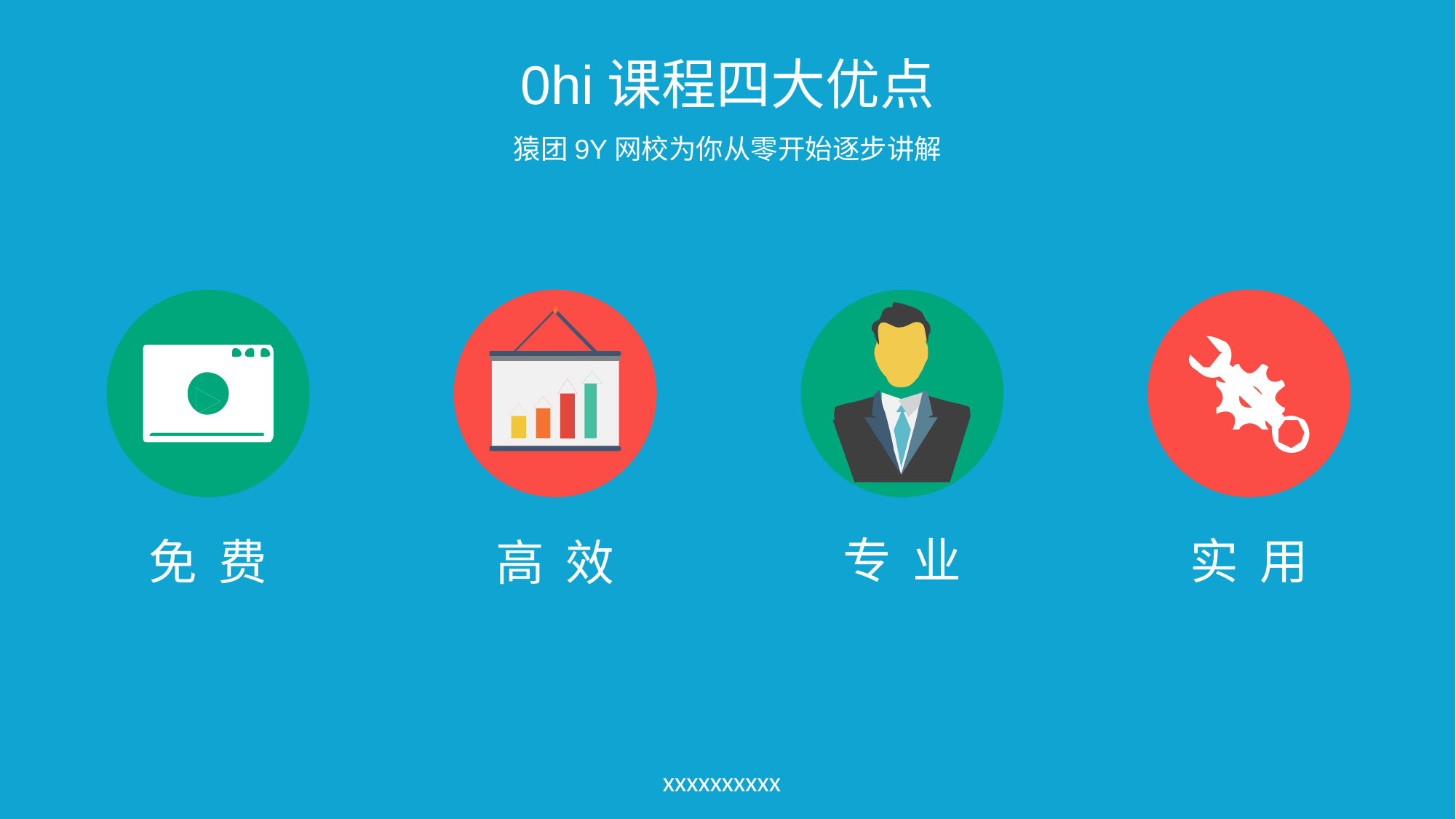

0hi课程四大优点
猿团9Y网校为你从零开始逐步讲解

专  业
实  用
免  费
高  效
xxxxxxxxxx